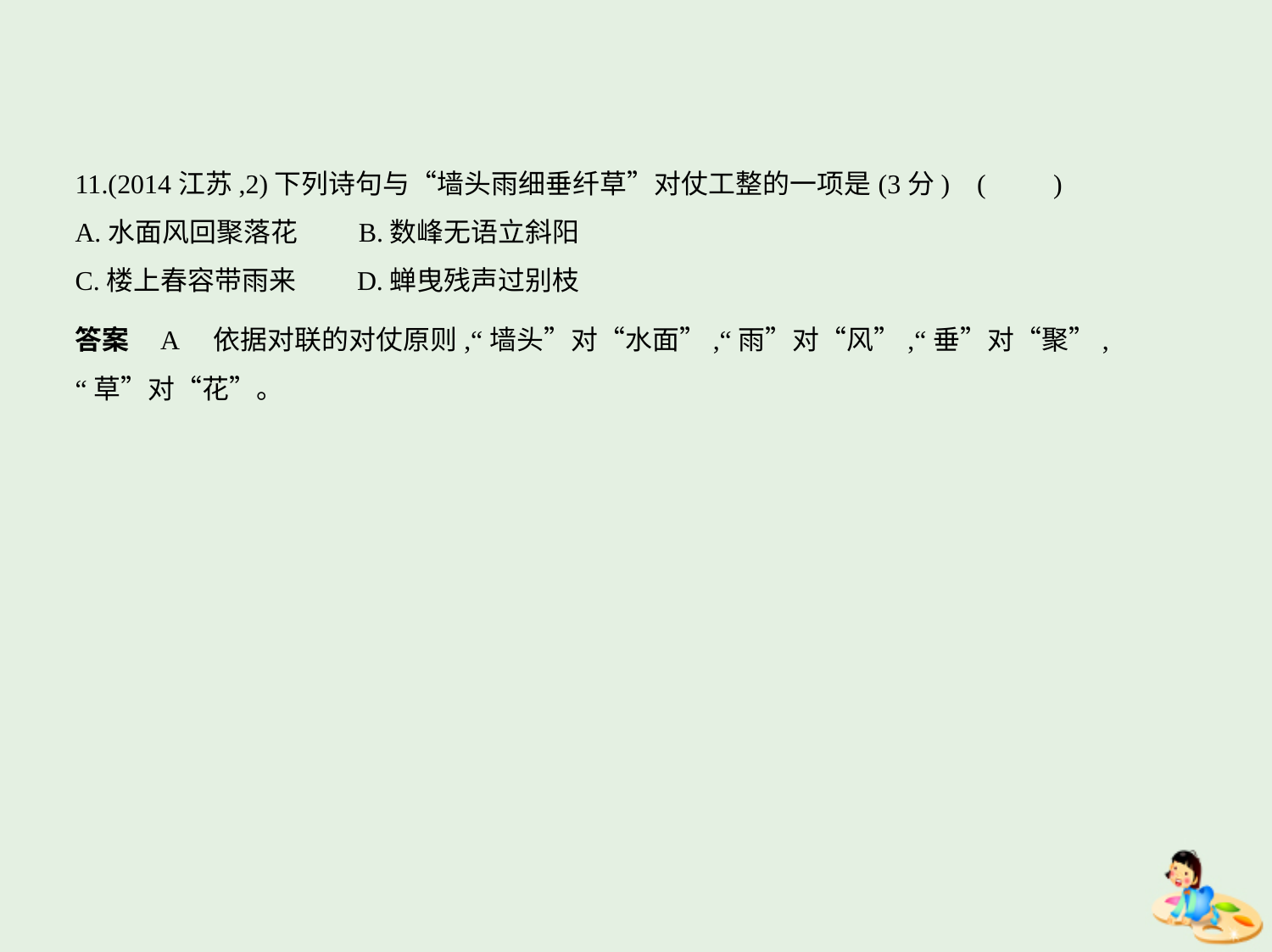

11.(2014江苏,2)下列诗句与“墙头雨细垂纤草”对仗工整的一项是(3分) (　　)
A.水面风回聚落花　　B.数峰无语立斜阳
C.楼上春容带雨来　　D.蝉曳残声过别枝
答案    A　依据对联的对仗原则,“墙头”对“水面”,“雨”对“风”,“垂”对“聚”,
“草”对“花”。